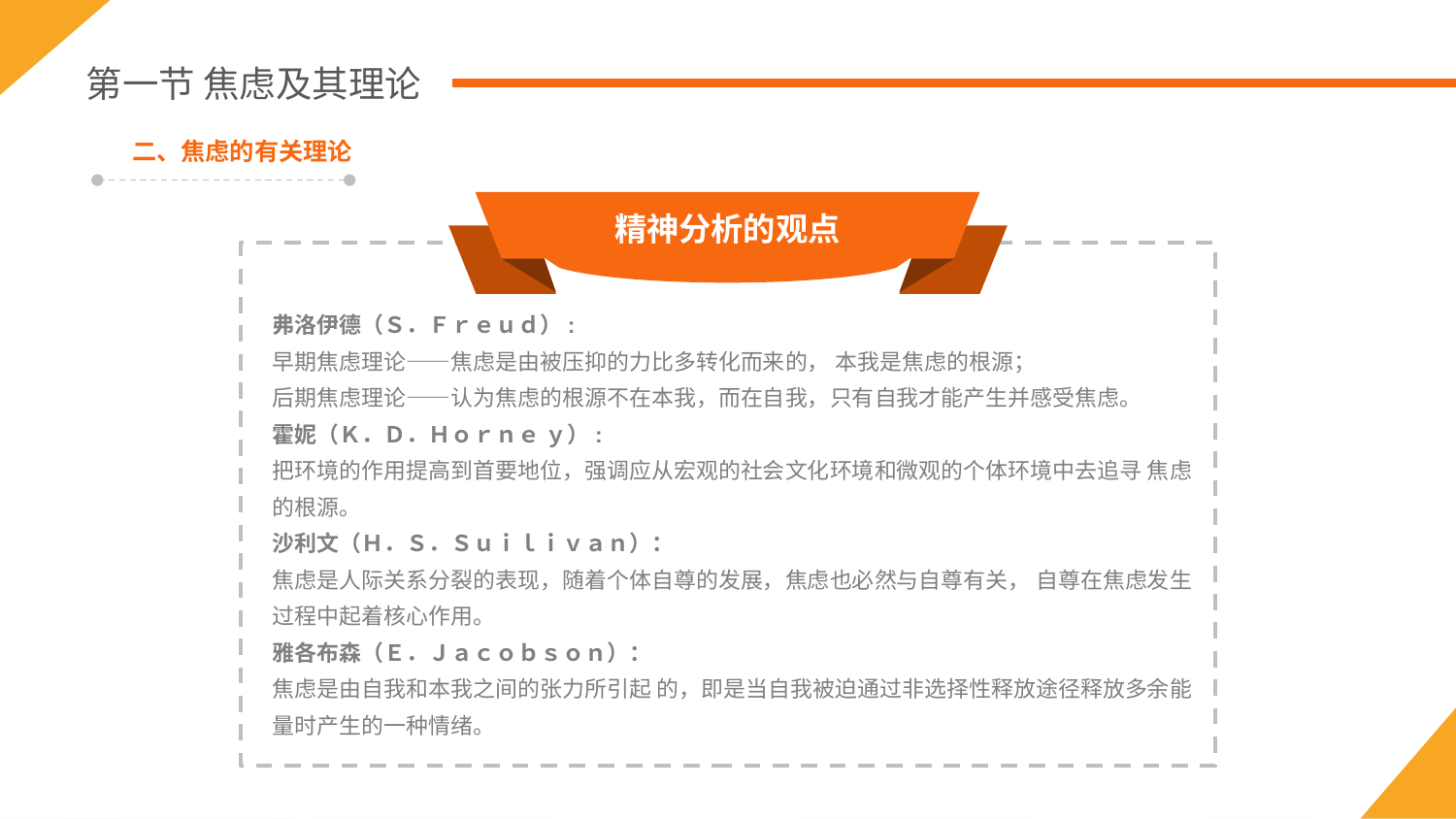

第一节 焦虑及其理论
二、焦虑的有关理论

精神分析的观点

弗洛伊德（Ｓ．Ｆｒｅｕｄ）:
早期焦虑理论——焦虑是由被压抑的力比多转化而来的， 本我是焦虑的根源；
后期焦虑理论——认为焦虑的根源不在本我，而在自我，只有自我才能产生并感受焦虑。
霍妮（Ｋ．Ｄ．Ｈｏｒｎｅ ｙ）:
把环境的作用提高到首要地位，强调应从宏观的社会文化环境和微观的个体环境中去追寻 焦虑的根源。
沙利文（Ｈ．Ｓ．Ｓｕｉｌｉｖａｎ）：
焦虑是人际关系分裂的表现，随着个体自尊的发展，焦虑也必然与自尊有关， 自尊在焦虑发生过程中起着核心作用。
雅各布森（Ｅ．Ｊａｃｏｂｓｏｎ）：
焦虑是由自我和本我之间的张力所引起 的，即是当自我被迫通过非选择性释放途径释放多余能量时产生的一种情绪。